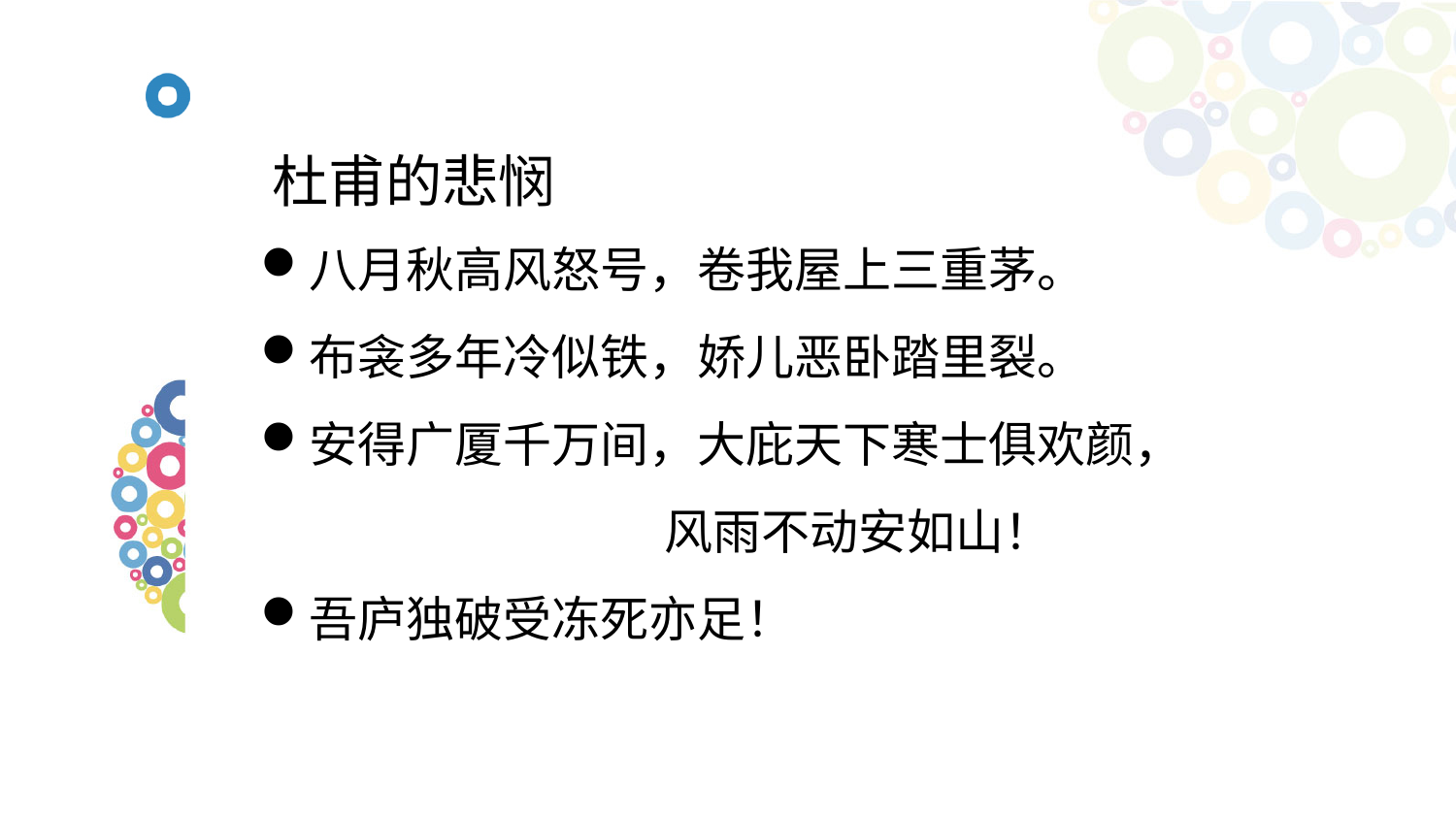

# 杜甫的悲悯
八月秋高风怒号，卷我屋上三重茅。
布衾多年冷似铁，娇儿恶卧踏里裂。
安得广厦千万间，大庇天下寒士俱欢颜，                                      风雨不动安如山！
吾庐独破受冻死亦足！